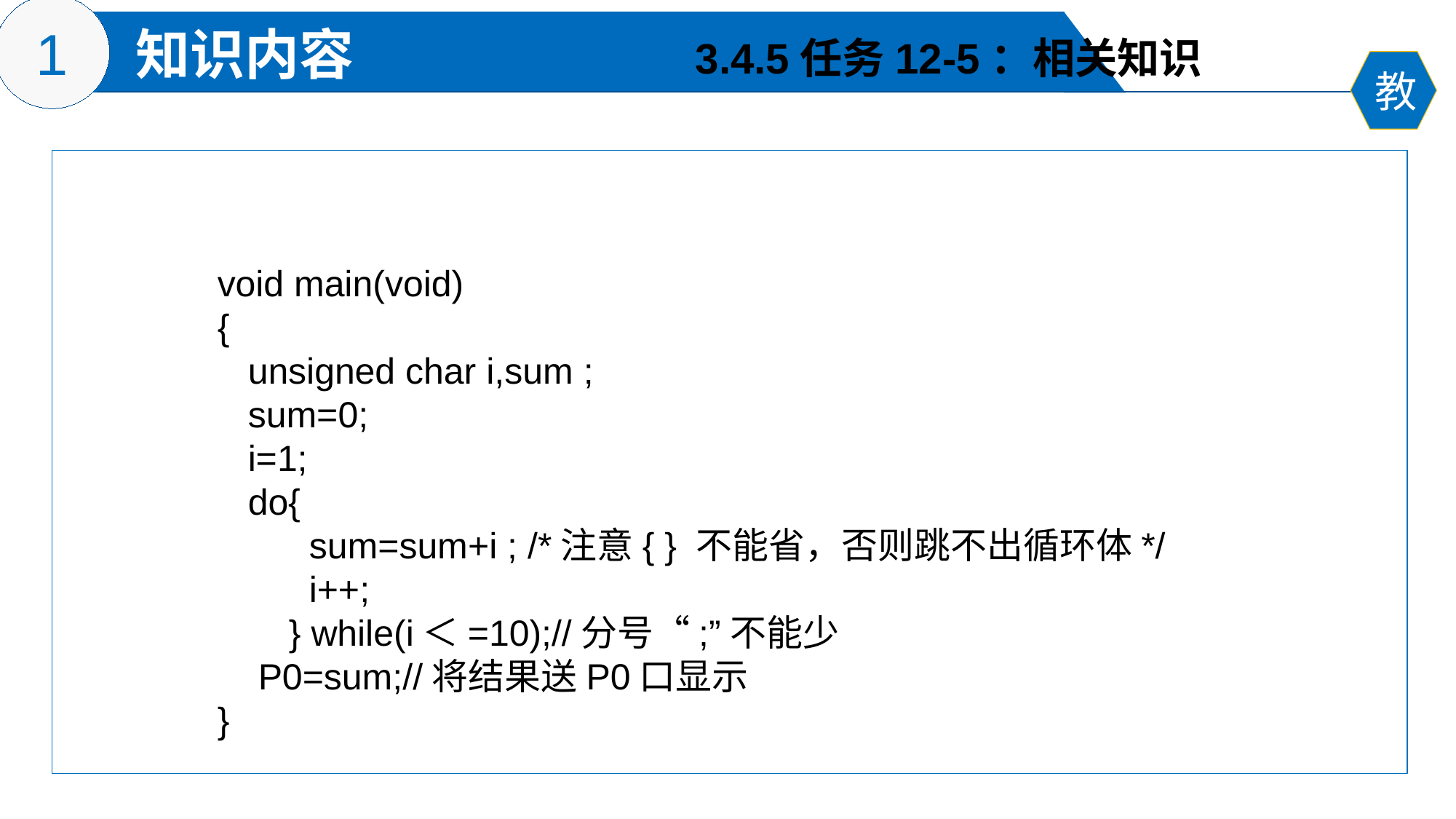

3.4.5任务12-5：相关知识

void main(void)
{
   unsigned char i,sum ;
   sum=0;
   i=1;
   do{
         sum=sum+i ; /*注意{ } 不能省，否则跳不出循环体*/
         i++;
       } while(i＜=10);//分号“;”不能少
    P0=sum;//将结果送P0口显示
}